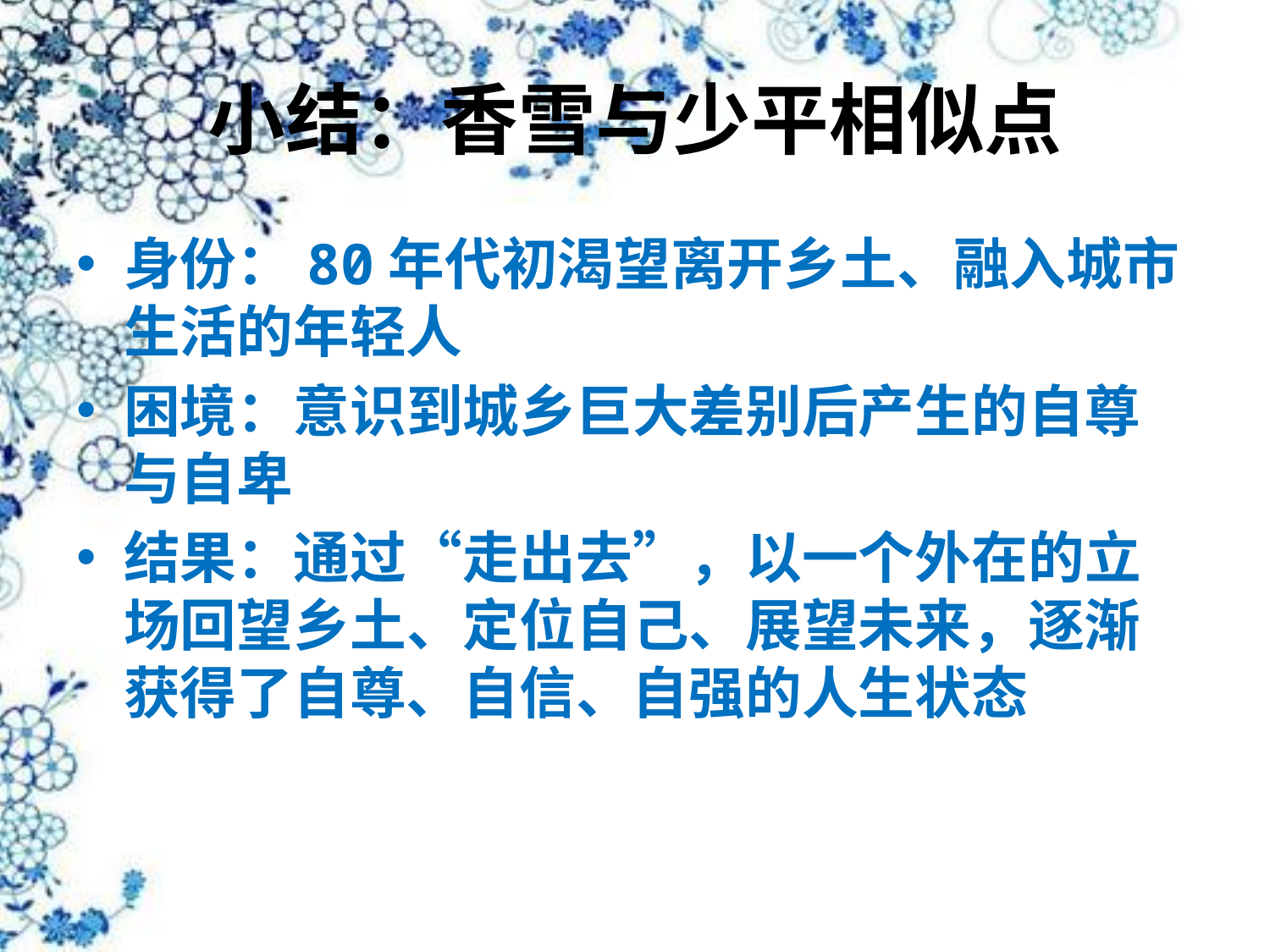

# 小结：香雪与少平相似点
身份：80年代初渴望离开乡土、融入城市生活的年轻人
困境：意识到城乡巨大差别后产生的自尊与自卑
结果：通过“走出去”，以一个外在的立场回望乡土、定位自己、展望未来，逐渐获得了自尊、自信、自强的人生状态